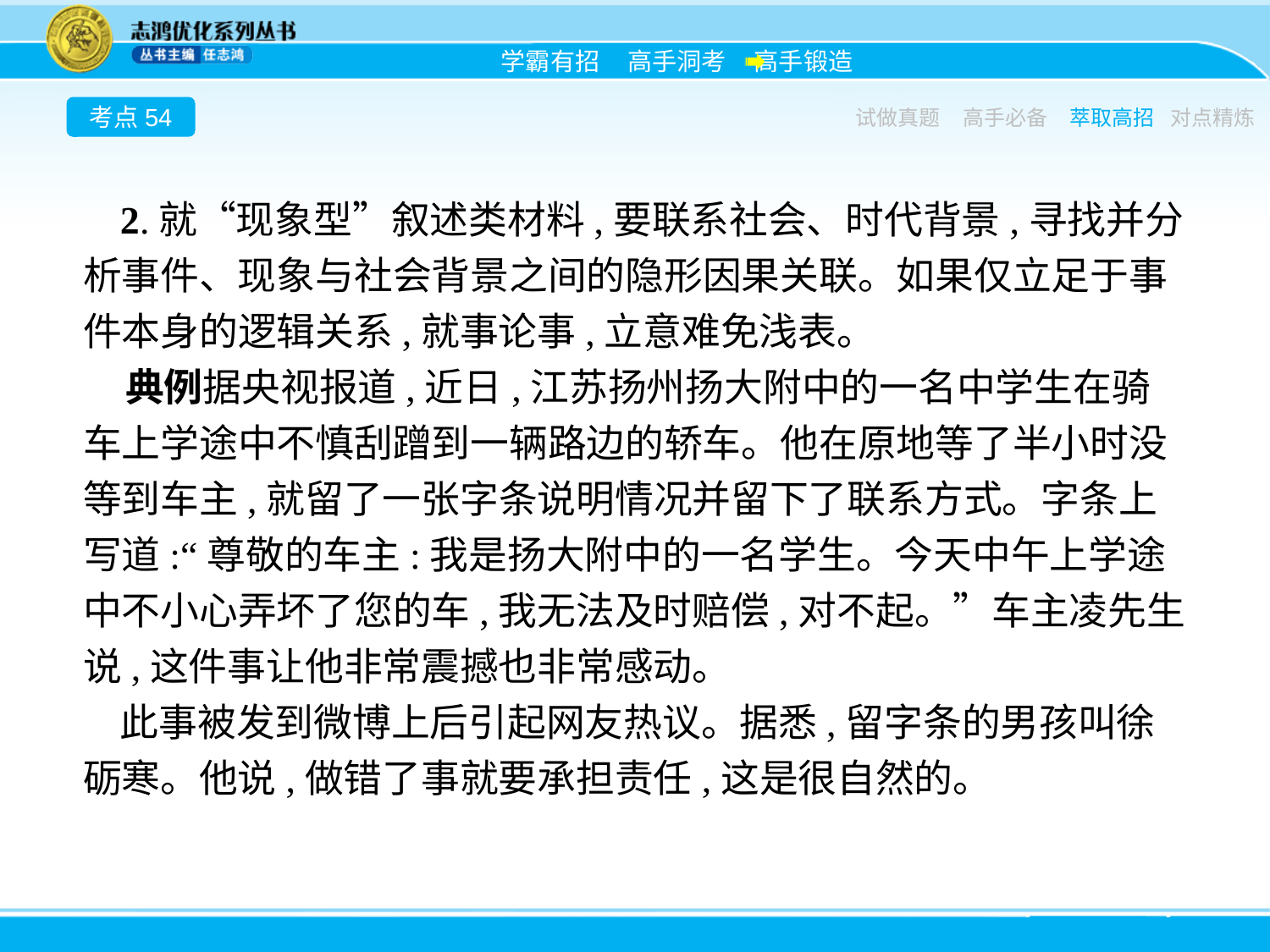

考点54
试做真题
高手必备
萃取高招
对点精炼
2.就“现象型”叙述类材料,要联系社会、时代背景,寻找并分析事件、现象与社会背景之间的隐形因果关联。如果仅立足于事件本身的逻辑关系,就事论事,立意难免浅表。
典例据央视报道,近日,江苏扬州扬大附中的一名中学生在骑车上学途中不慎刮蹭到一辆路边的轿车。他在原地等了半小时没等到车主,就留了一张字条说明情况并留下了联系方式。字条上写道:“尊敬的车主:我是扬大附中的一名学生。今天中午上学途中不小心弄坏了您的车,我无法及时赔偿,对不起。”车主凌先生说,这件事让他非常震撼也非常感动。
此事被发到微博上后引起网友热议。据悉,留字条的男孩叫徐砺寒。他说,做错了事就要承担责任,这是很自然的。